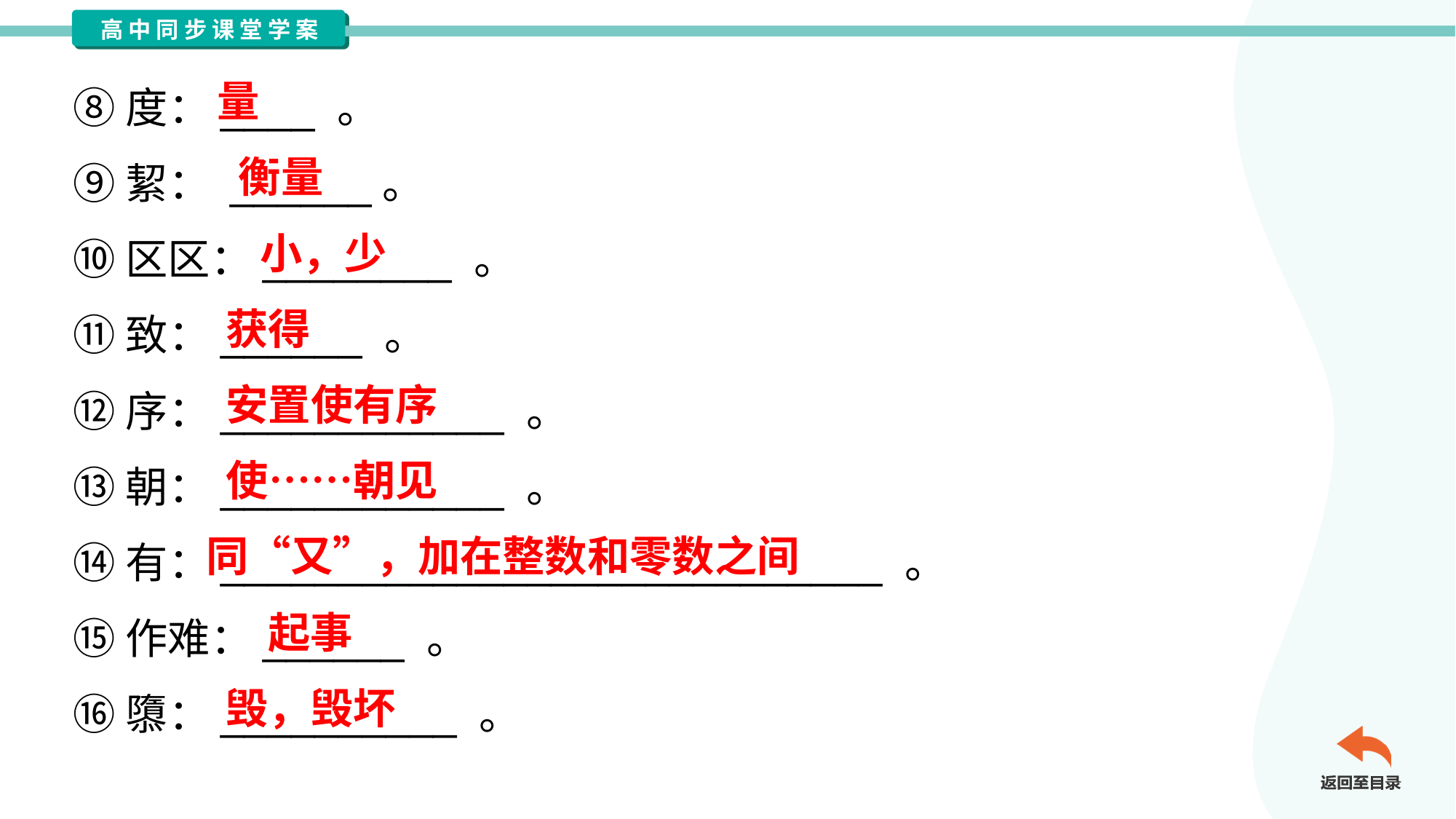

量
⑧度：____ 。
⑨絜： ______。
⑩区区：________ 。
⑪致：______ 。
⑫序：____________ 。
⑬朝：____________ 。
⑭有：____________________________ 。
⑮作难：______ 。
⑯隳：__________ 。
衡量
小，少
获得
安置使有序
使……朝见
同“又”，加在整数和零数之间
起事
毁，毁坏